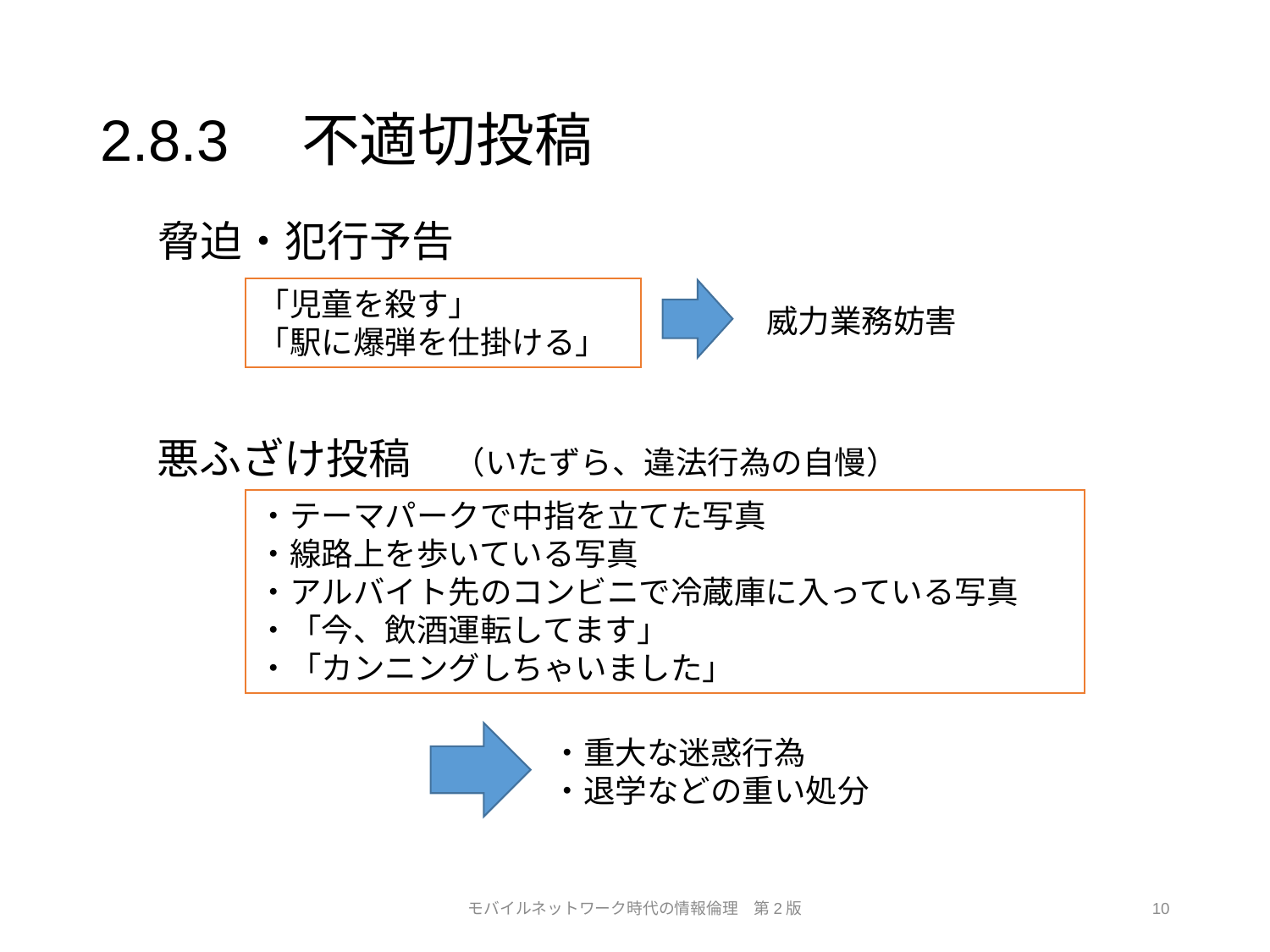

# 2.8.3　不適切投稿
脅迫・犯行予告
「児童を殺す」
「駅に爆弾を仕掛ける」

威力業務妨害
悪ふざけ投稿　（いたずら、違法行為の自慢）
・テーマパークで中指を立てた写真
・線路上を歩いている写真
・アルバイト先のコンビニで冷蔵庫に入っている写真
・「今、飲酒運転してます」
・「カンニングしちゃいました」

・重大な迷惑行為
・退学などの重い処分
モバイルネットワーク時代の情報倫理　第2版
10